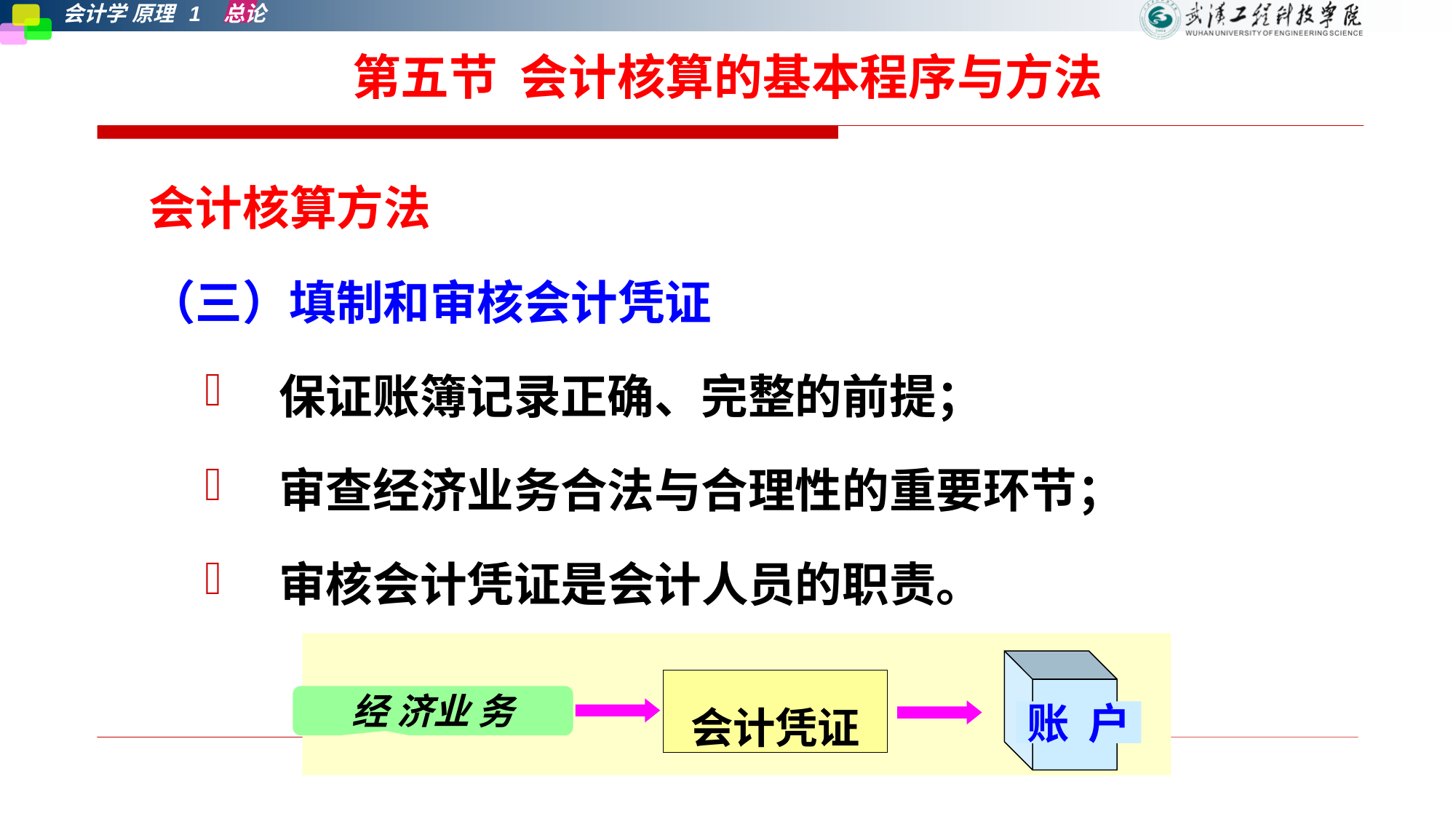

# 第五节  会计核算的基本程序与方法
会计核算方法
（三）填制和审核会计凭证
 保证账簿记录正确、完整的前提；
 审查经济业务合法与合理性的重要环节；
 审核会计凭证是会计人员的职责。

账  户
会计凭证
经 济业 务

第一章  总论